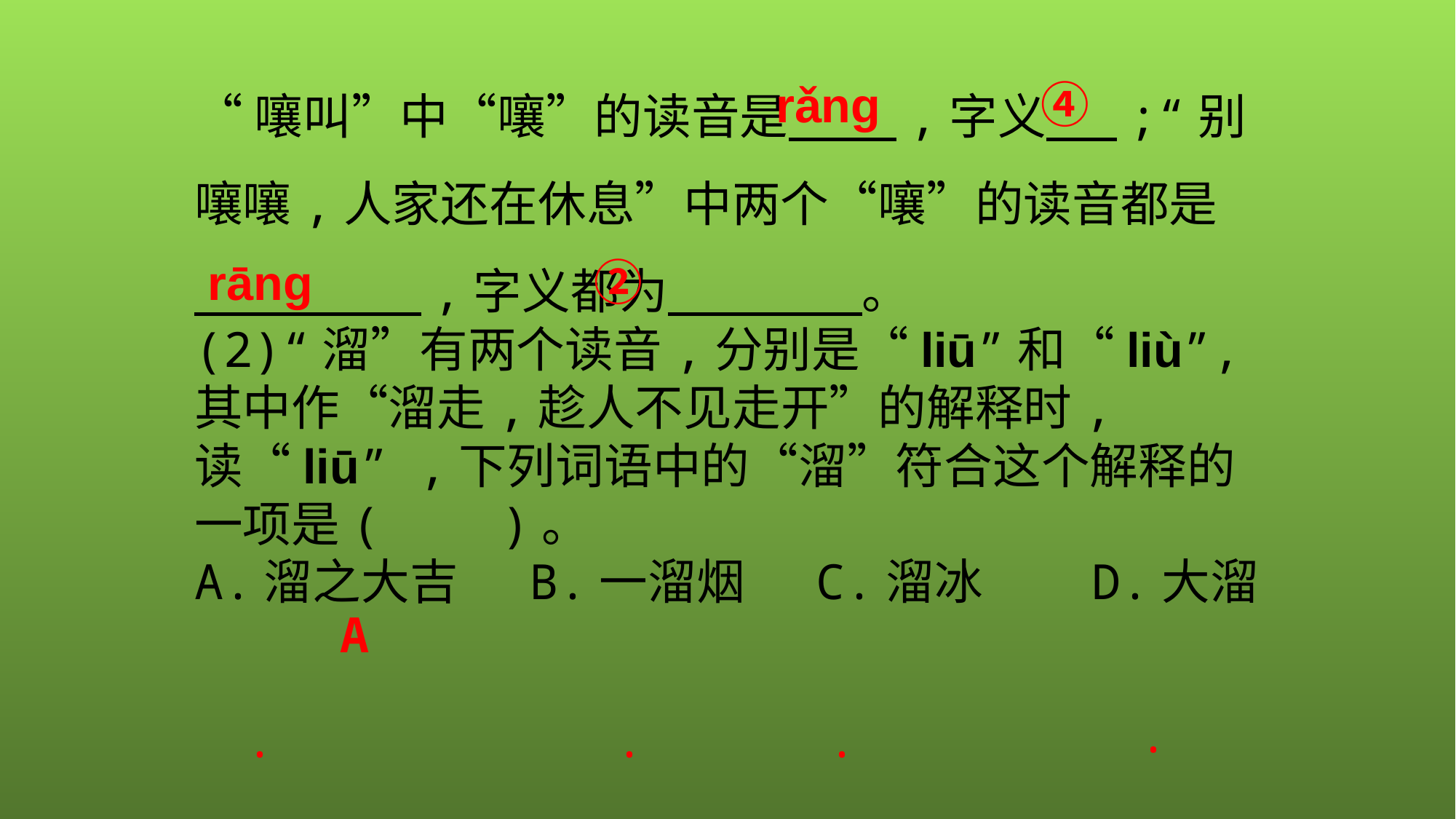

“嚷叫”中“嚷”的读音是　　 ,字义　  ;“别嚷嚷,人家还在休息”中两个“嚷”的读音都是　　　　   ,字义都为　　　　。
(2)“溜”有两个读音,分别是“liū”和“liù”,其中作“溜走,趁人不见走开”的解释时,读“liū” ,下列词语中的“溜”符合这个解释的一项是(　　)。
A.溜之大吉　 B.一溜烟　 C.溜冰　　D.大溜
rǎnɡ
④
rānɡ
②
A
·
·
·
·